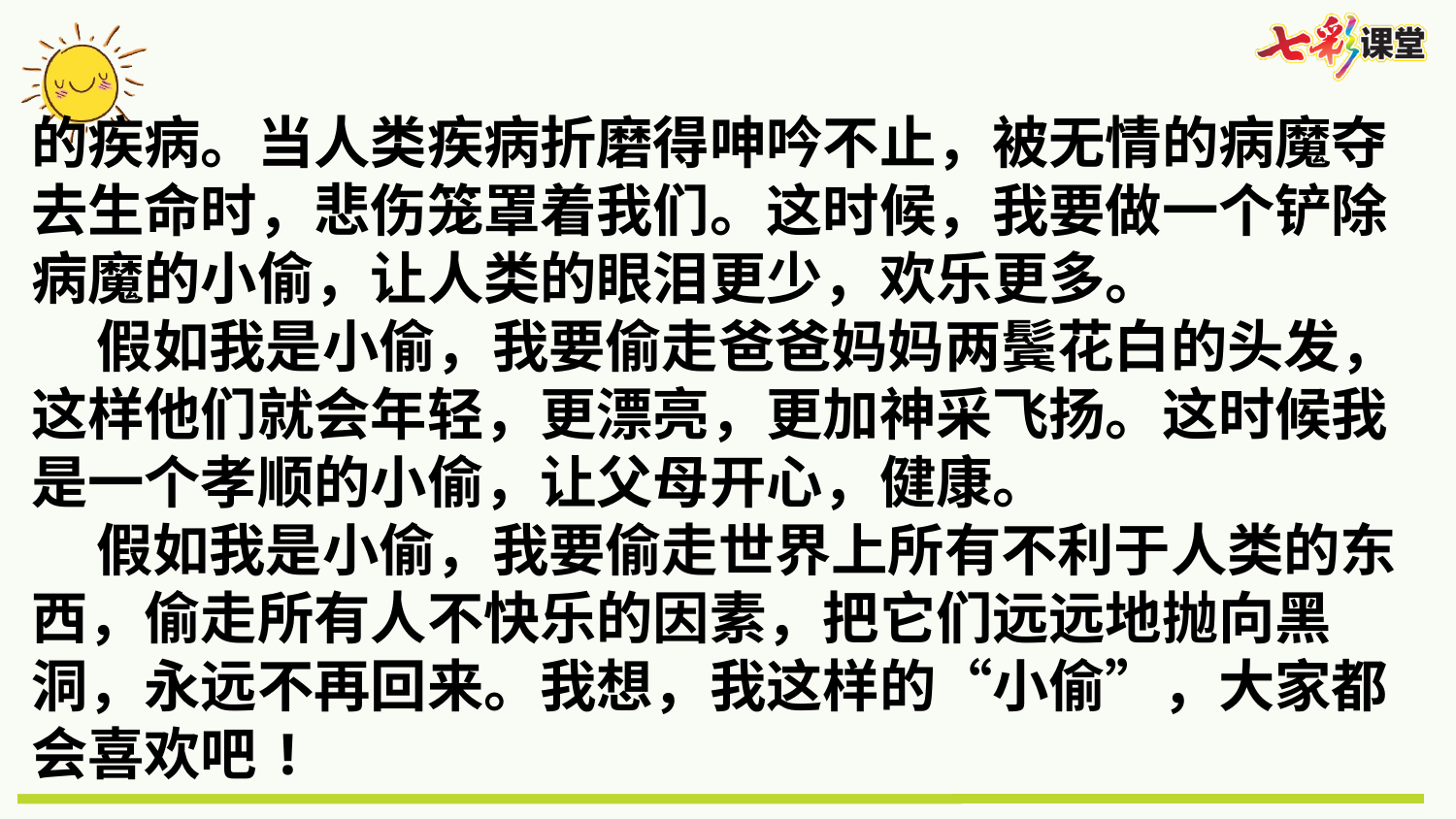

的疾病。当人类疾病折磨得呻吟不止，被无情的病魔夺去生命时，悲伤笼罩着我们。这时候，我要做一个铲除病魔的小偷，让人类的眼泪更少，欢乐更多。
    假如我是小偷，我要偷走爸爸妈妈两鬓花白的头发，这样他们就会年轻，更漂亮，更加神采飞扬。这时候我是一个孝顺的小偷，让父母开心，健康。
    假如我是小偷，我要偷走世界上所有不利于人类的东西，偷走所有人不快乐的因素，把它们远远地抛向黑洞，永远不再回来。我想，我这样的“小偷”，大家都会喜欢吧!